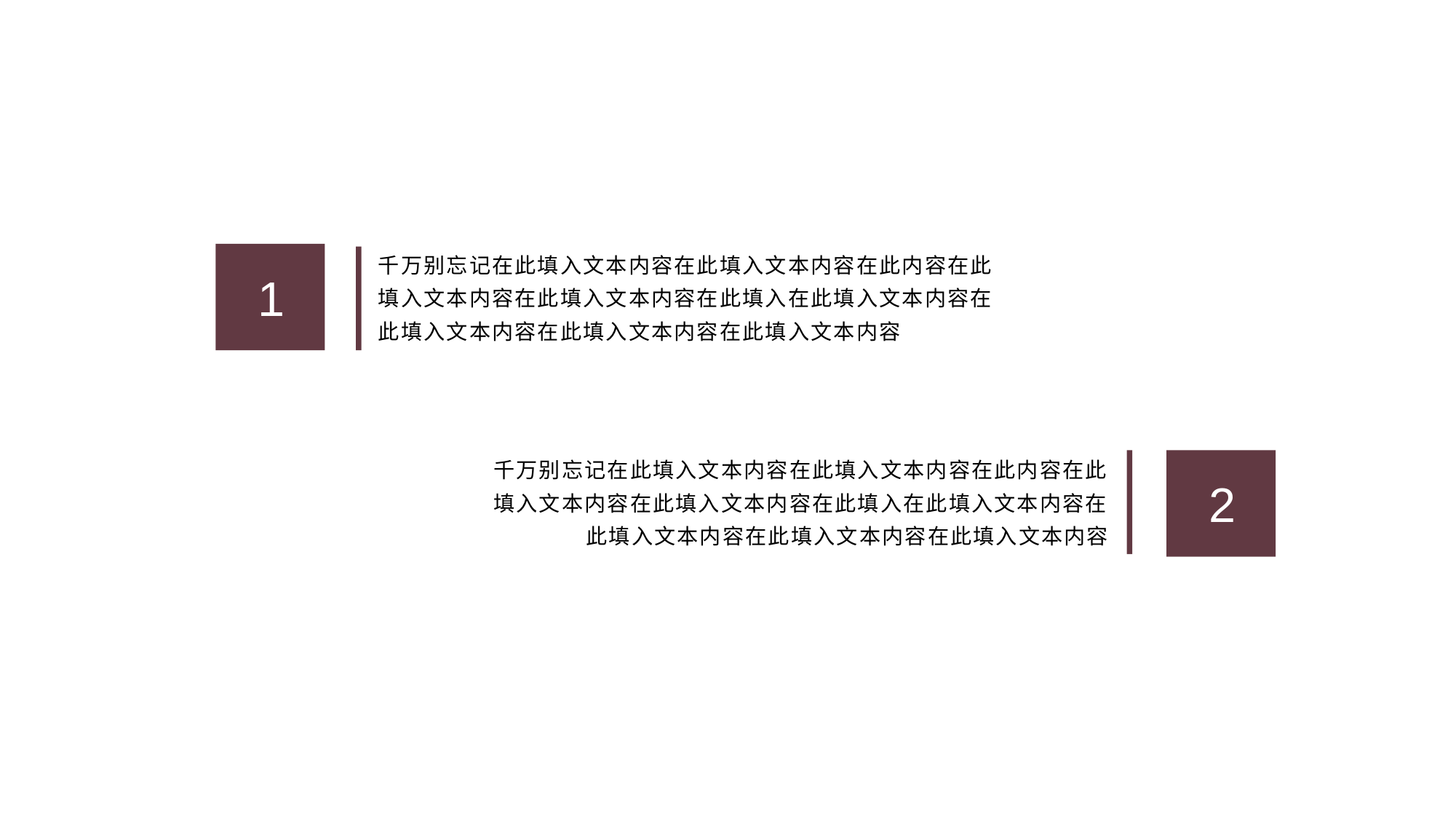

千万别忘记在此填入文本内容在此填入文本内容在此内容在此填入文本内容在此填入文本内容在此填入在此填入文本内容在此填入文本内容在此填入文本内容在此填入文本内容

1

千万别忘记在此填入文本内容在此填入文本内容在此内容在此填入文本内容在此填入文本内容在此填入在此填入文本内容在此填入文本内容在此填入文本内容在此填入文本内容

2